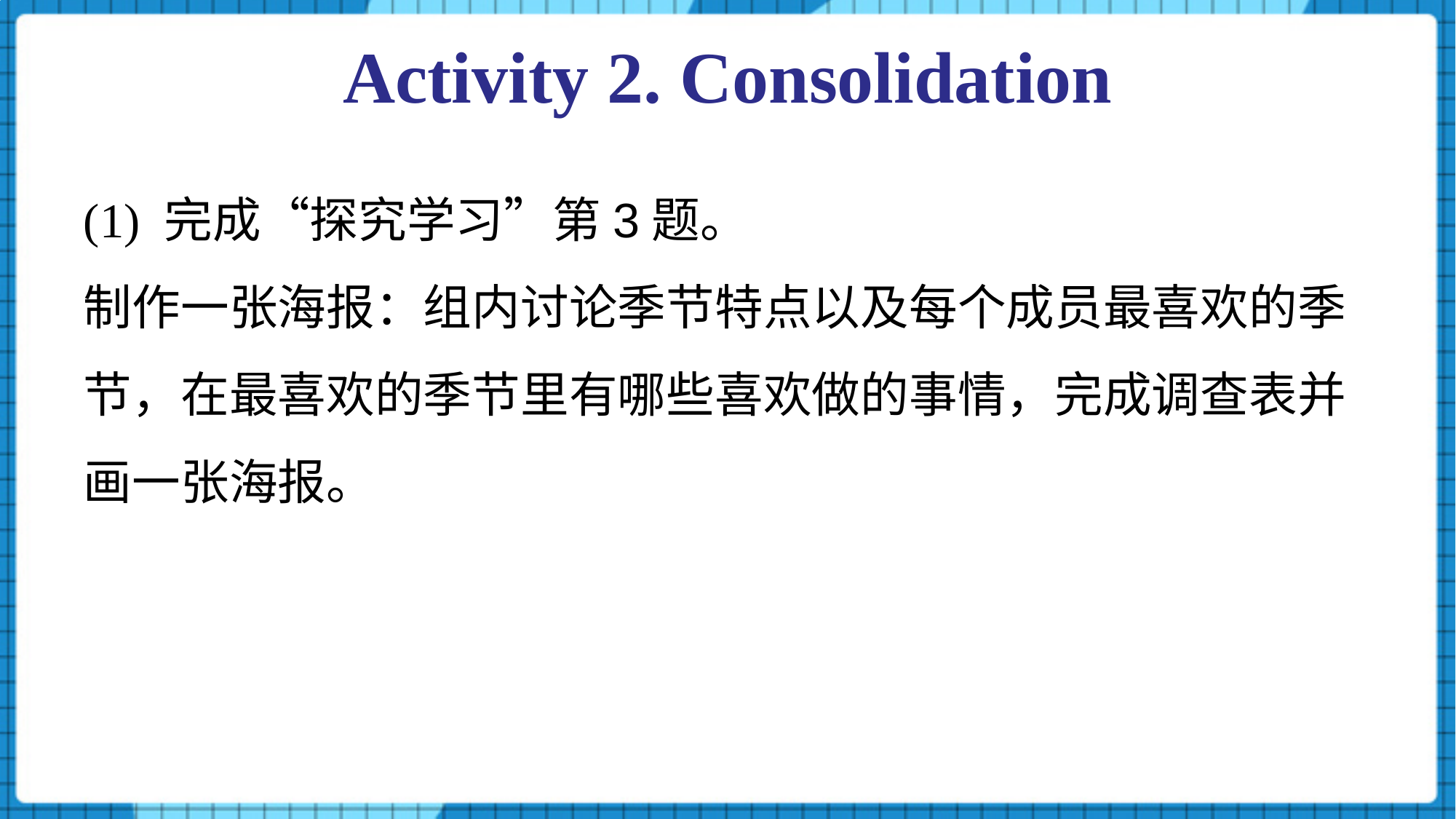

Activity 2. Consolidation
(1) 完成“探究学习”第3题。
制作一张海报：组内讨论季节特点以及每个成员最喜欢的季节，在最喜欢的季节里有哪些喜欢做的事情，完成调查表并画一张海报。